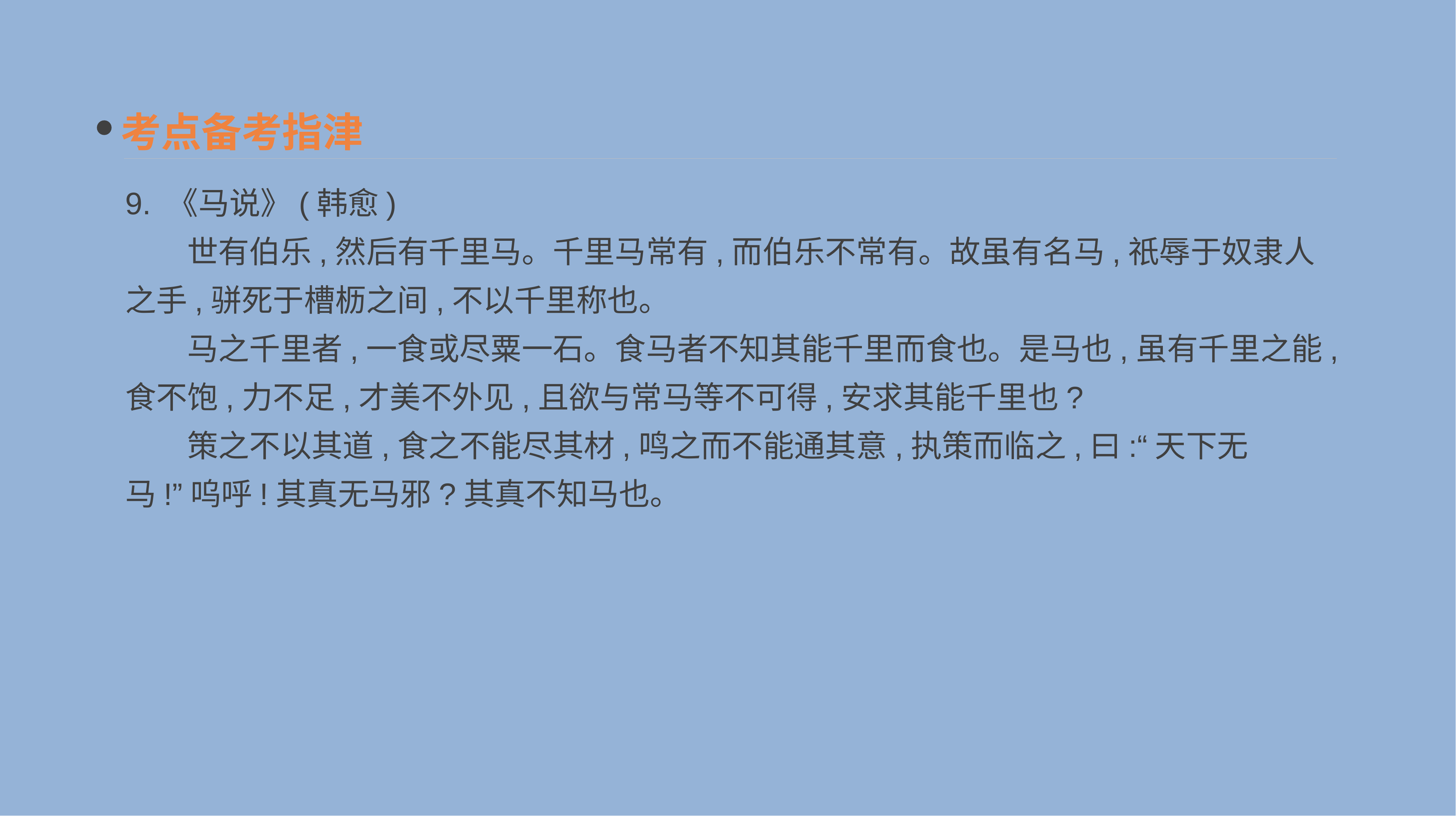

考点备考指津

9. 《马说》(韩愈)
　　世有伯乐,然后有千里马。千里马常有,而伯乐不常有。故虽有名马,祇辱于奴隶人之手,骈死于槽枥之间,不以千里称也。
　　马之千里者,一食或尽粟一石。食马者不知其能千里而食也。是马也,虽有千里之能,食不饱,力不足,才美不外见,且欲与常马等不可得,安求其能千里也?
　　策之不以其道,食之不能尽其材,鸣之而不能通其意,执策而临之,曰:“天下无马!”呜呼!其真无马邪?其真不知马也。